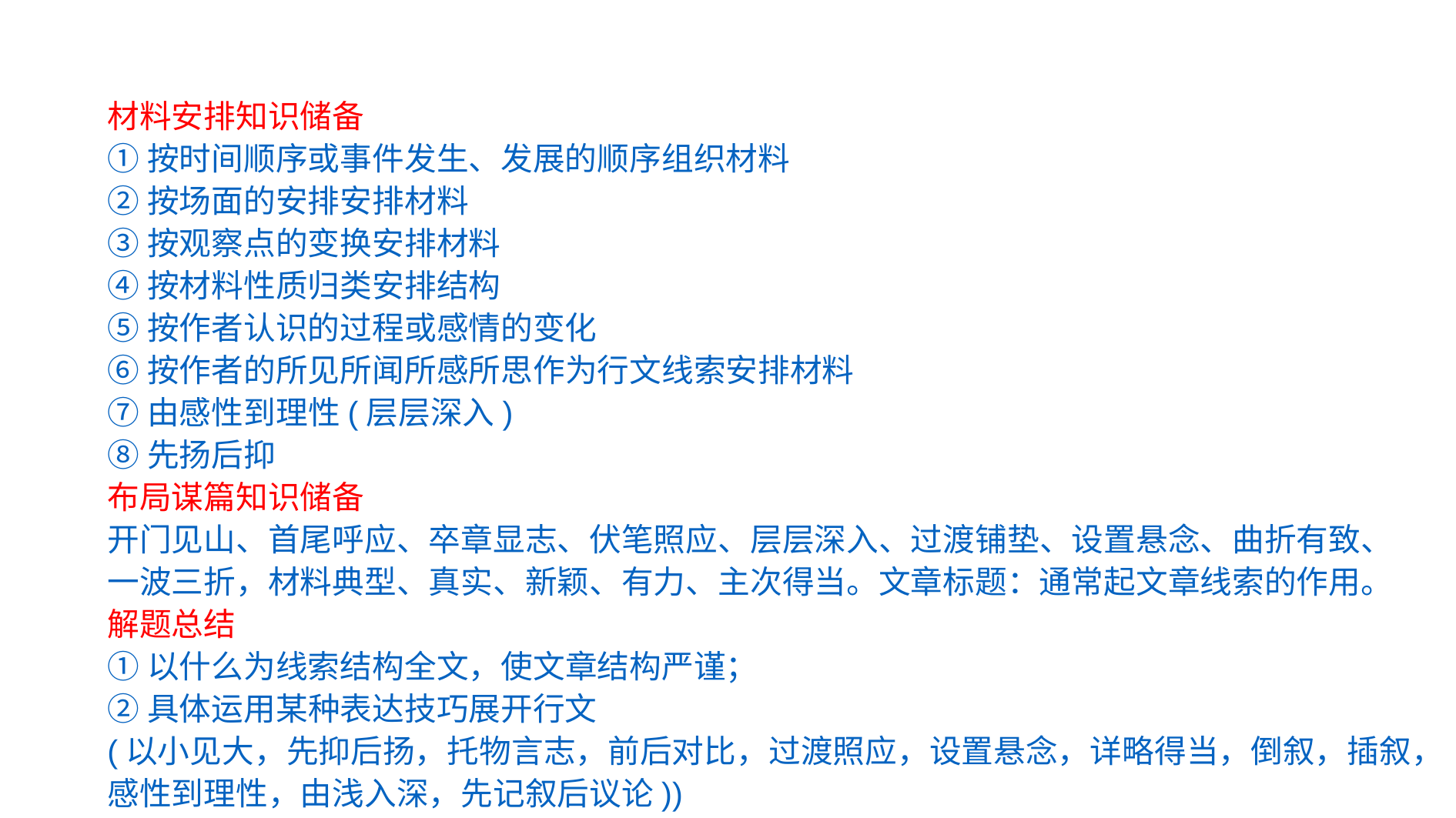

材料安排知识储备
①按时间顺序或事件发生、发展的顺序组织材料
②按场面的安排安排材料
③按观察点的变换安排材料
④按材料性质归类安排结构
⑤按作者认识的过程或感情的变化
⑥按作者的所见所闻所感所思作为行文线索安排材料
⑦由感性到理性(层层深入)
⑧先扬后抑
布局谋篇知识储备
开门见山、首尾呼应、卒章显志、伏笔照应、层层深入、过渡铺垫、设置悬念、曲折有致、一波三折，材料典型、真实、新颖、有力、主次得当。文章标题：通常起文章线索的作用。
解题总结
①以什么为线索结构全文，使文章结构严谨；
②具体运用某种表达技巧展开行文
(以小见大，先抑后扬，托物言志，前后对比，过渡照应，设置悬念，详略得当，倒叙，插叙，感性到理性，由浅入深，先记叙后议论))